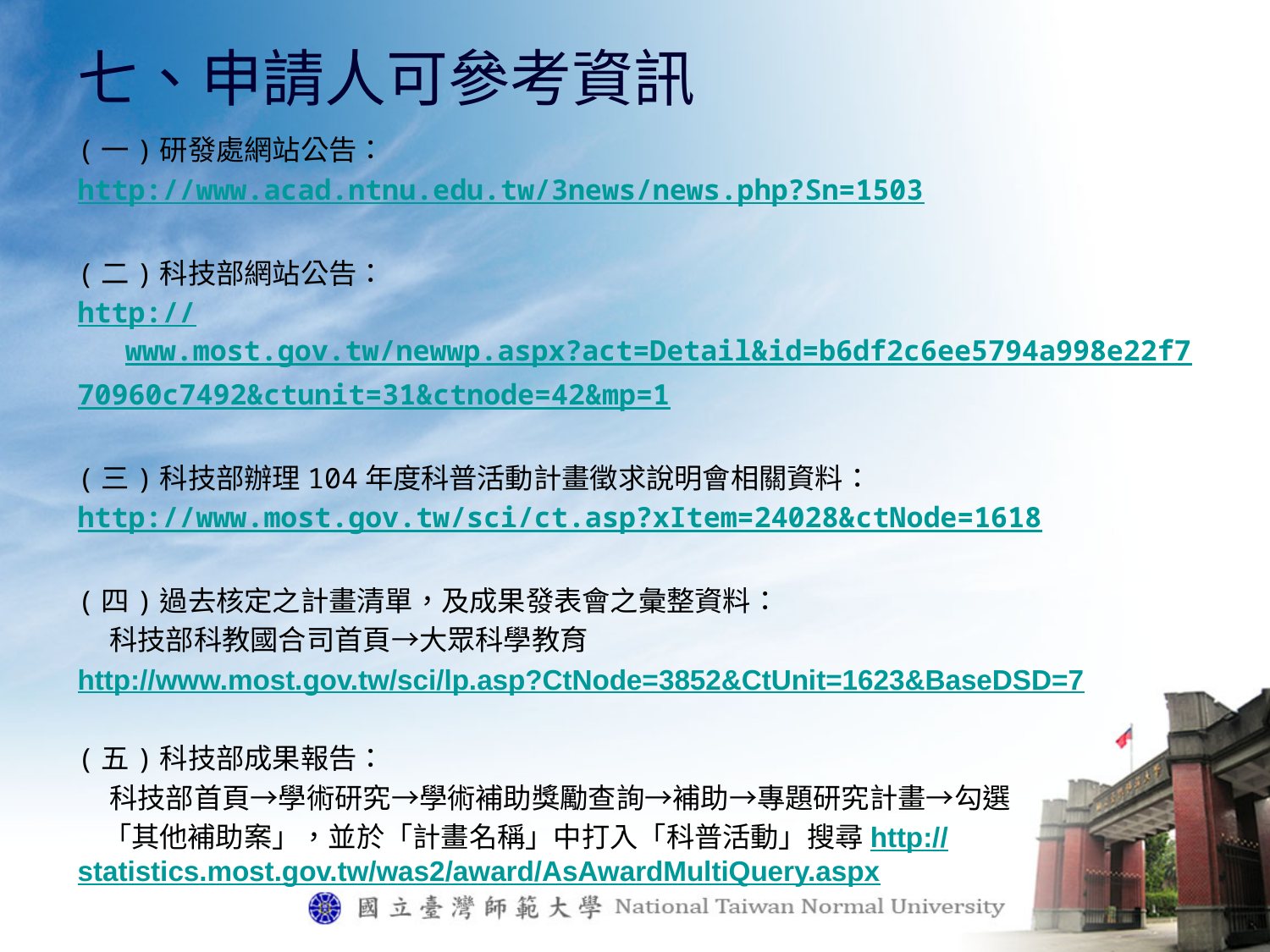

# 七、申請人可參考資訊
(一)研發處網站公告：
http://www.acad.ntnu.edu.tw/3news/news.php?Sn=1503

(二)科技部網站公告：
http://www.most.gov.tw/newwp.aspx?act=Detail&id=b6df2c6ee5794a998e22f7
70960c7492&ctunit=31&ctnode=42&mp=1

(三)科技部辦理104年度科普活動計畫徵求說明會相關資料：
http://www.most.gov.tw/sci/ct.asp?xItem=24028&ctNode=1618

(四)過去核定之計畫清單，及成果發表會之彙整資料：
    科技部科教國合司首頁→大眾科學教育
http://www.most.gov.tw/sci/lp.asp?CtNode=3852&CtUnit=1623&BaseDSD=7

(五)科技部成果報告：
    科技部首頁→學術研究→學術補助獎勵查詢→補助→專題研究計畫→勾選
   「其他補助案」，並於「計畫名稱」中打入「科普活動」搜尋http://statistics.most.gov.tw/was2/award/AsAwardMultiQuery.aspx